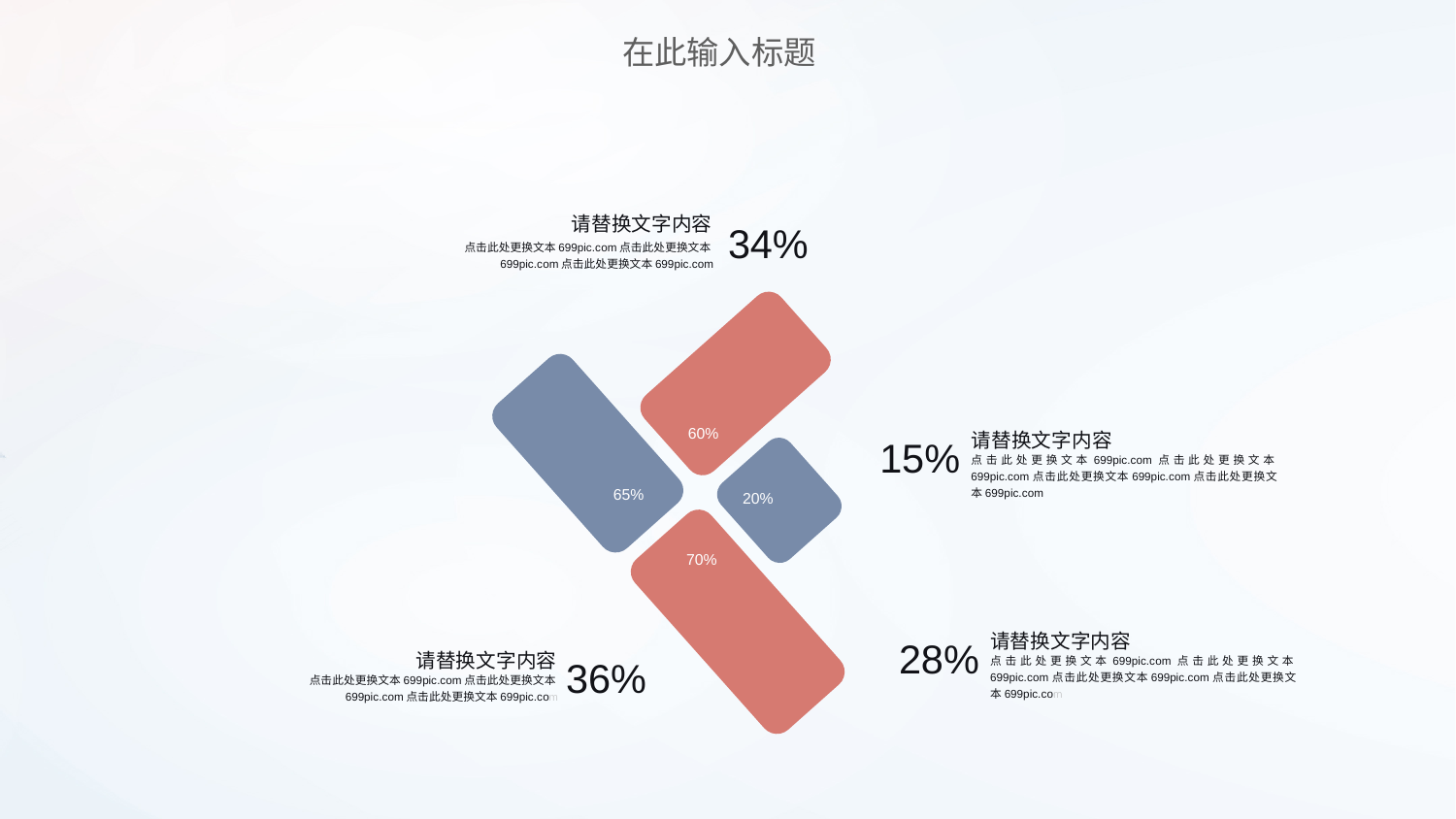

在此输入标题
请替换文字内容
34%
点击此处更换文本699pic.com点击此处更换文本699pic.com点击此处更换文本699pic.com

60%
15%
请替换文字内容
点击此处更换文本699pic.com点击此处更换文本699pic.com点击此处更换文本699pic.com点击此处更换文本699pic.com

65%
20%
70%

28%
请替换文字内容
请替换文字内容
36%
点击此处更换文本699pic.com点击此处更换文本699pic.com点击此处更换文本699pic.com点击此处更换文本699pic.com
点击此处更换文本699pic.com点击此处更换文本699pic.com点击此处更换文本699pic.com